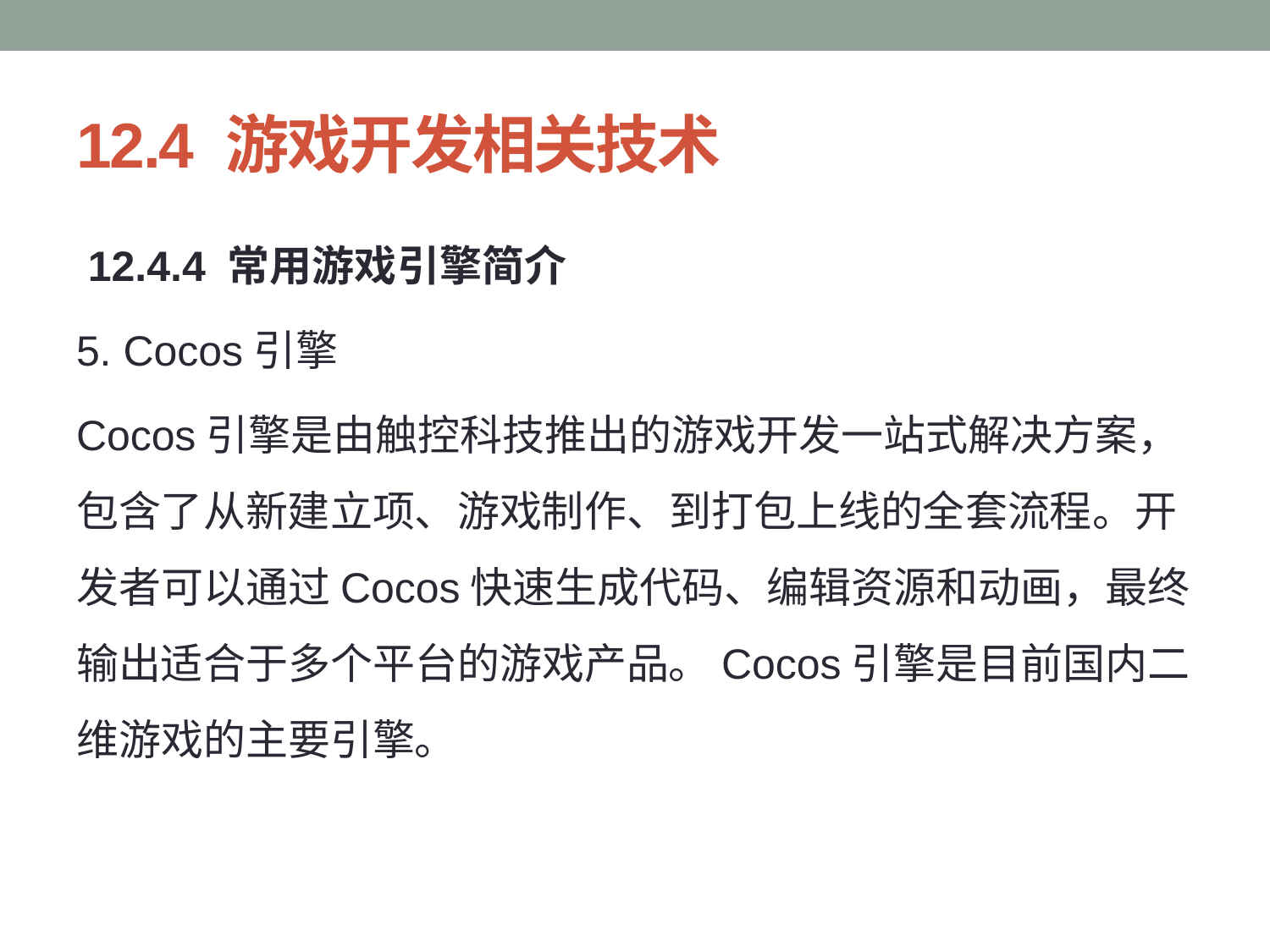

# 12.4 游戏开发相关技术
 12.4.4 常用游戏引擎简介
5. Cocos引擎
Cocos引擎是由触控科技推出的游戏开发一站式解决方案，包含了从新建立项、游戏制作、到打包上线的全套流程。开发者可以通过Cocos快速生成代码、编辑资源和动画，最终输出适合于多个平台的游戏产品。Cocos引擎是目前国内二维游戏的主要引擎。